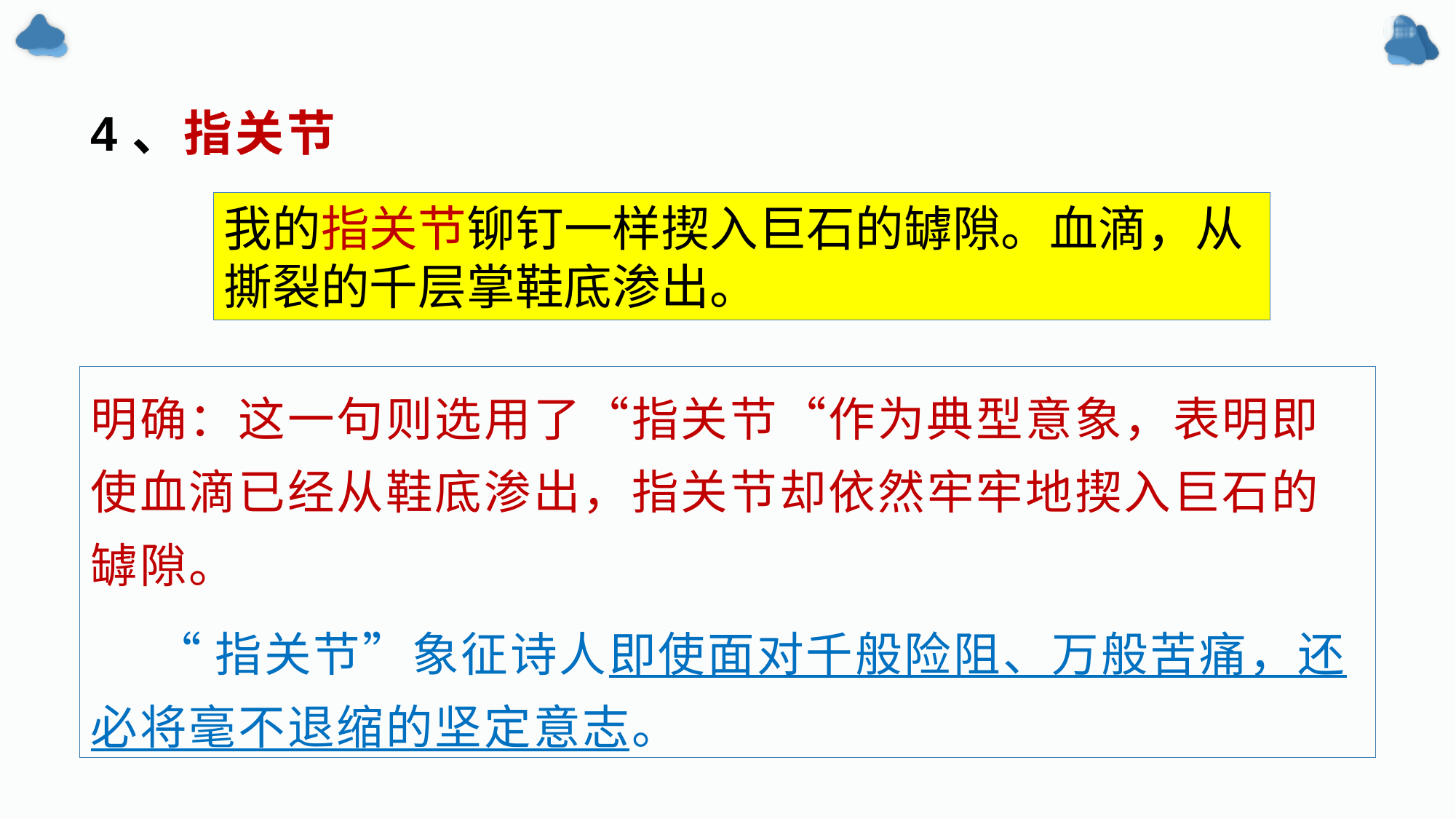

# 4、指关节
我的指关节铆钉一样揳入巨石的罅隙。血滴，从撕裂的千层掌鞋底渗出。
明确：这一句则选用了“指关节“作为典型意象，表明即使血滴已经从鞋底渗出，指关节却依然牢牢地揳入巨石的罅隙。
     “指关节”象征诗人即使面对千般险阻、万般苦痛，还必将毫不退缩的坚定意志。